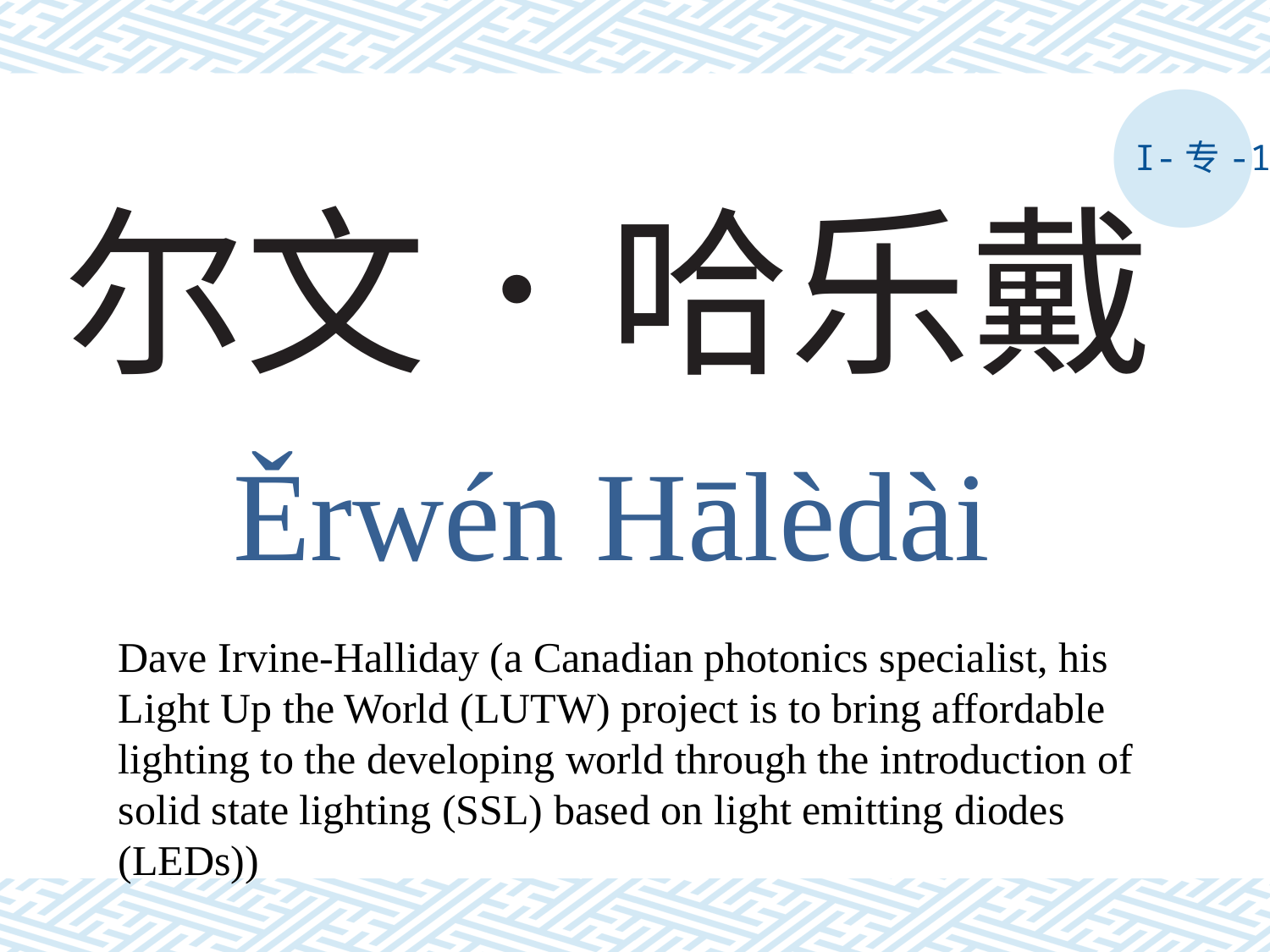

I-专-1

# 尔文．哈乐戴
Ěrwén Hālèdài
Dave Irvine-Halliday (a Canadian photonics specialist, his Light Up the World (LUTW) project is to bring affordable lighting to the developing world through the introduction of solid state lighting (SSL) based on light emitting diodes (LEDs))